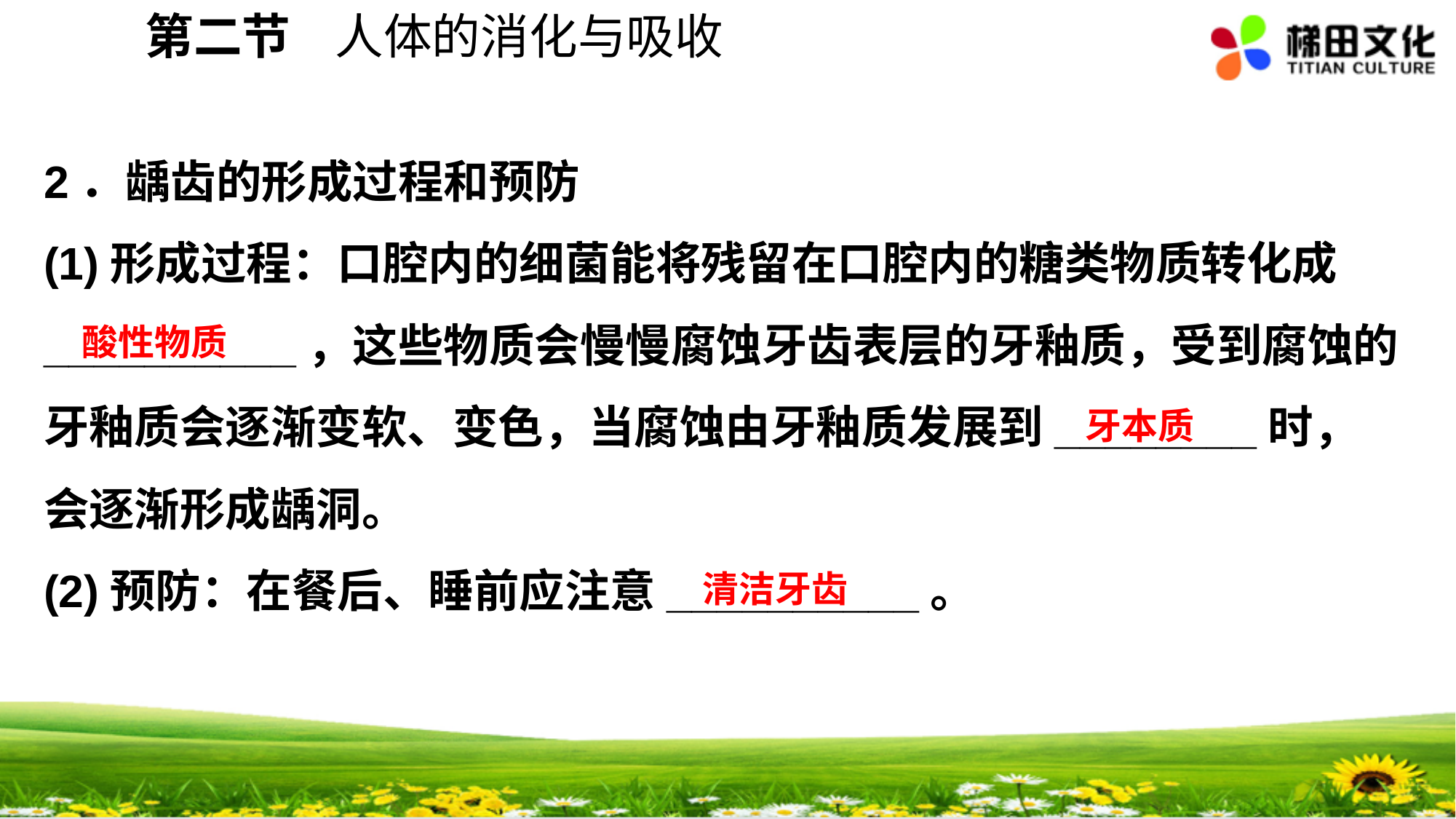

第二节    人体的消化与吸收
2．龋齿的形成过程和预防
(1)形成过程：口腔内的细菌能将残留在口腔内的糖类物质转化成__________，这些物质会慢慢腐蚀牙齿表层的牙釉质，受到腐蚀的牙釉质会逐渐变软、变色，当腐蚀由牙釉质发展到________时，会逐渐形成龋洞。
(2)预防：在餐后、睡前应注意__________。
酸性物质
牙本质
清洁牙齿